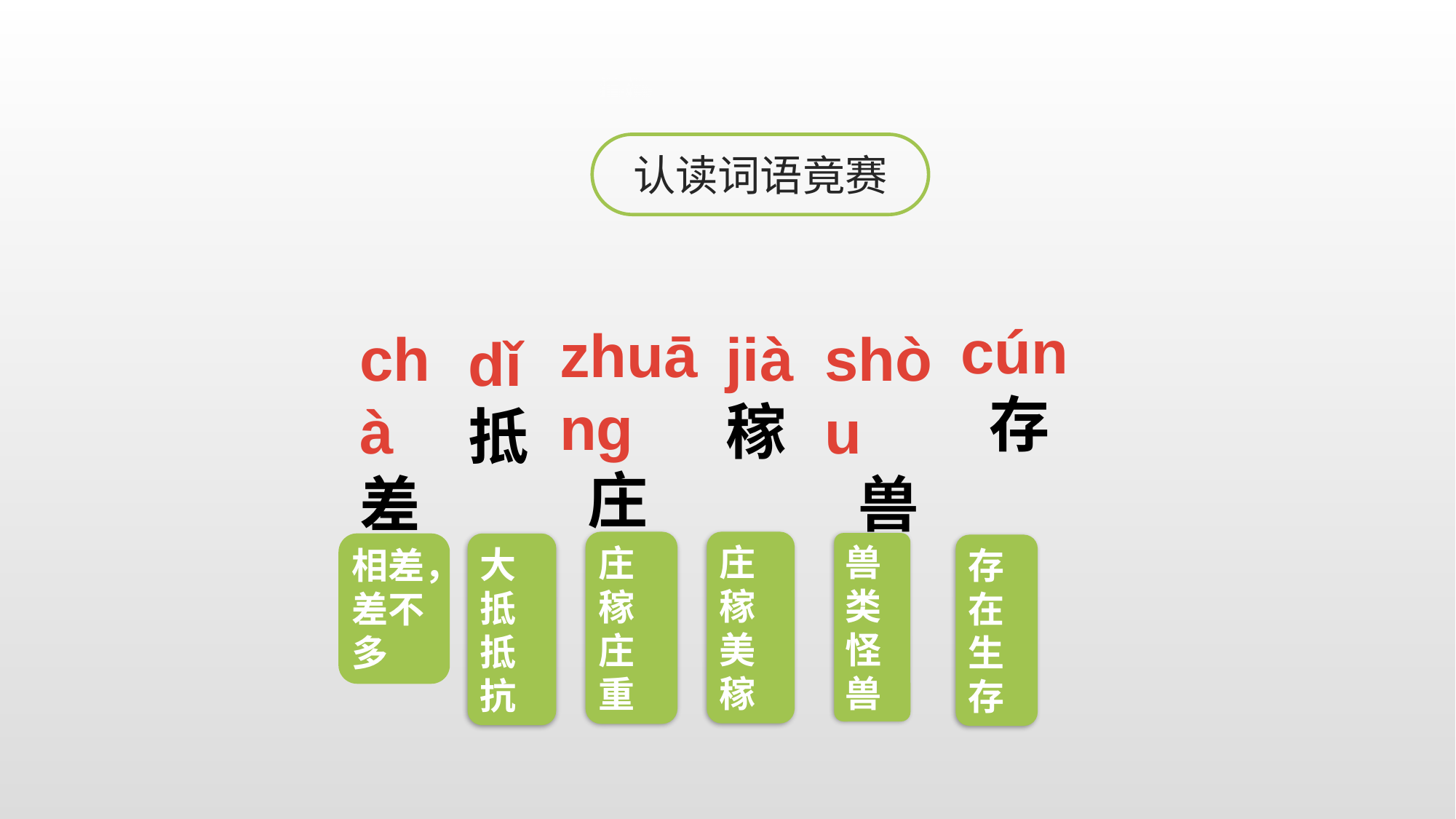

认读词语竟赛
cún
 存
zhuāng
 庄
chà
差
jià
稼
shòu
  兽
dǐ
抵
庄稼
美稼
庄稼
庄重
兽类
怪兽
相差，
差不多
大抵
抵抗
存在
生存